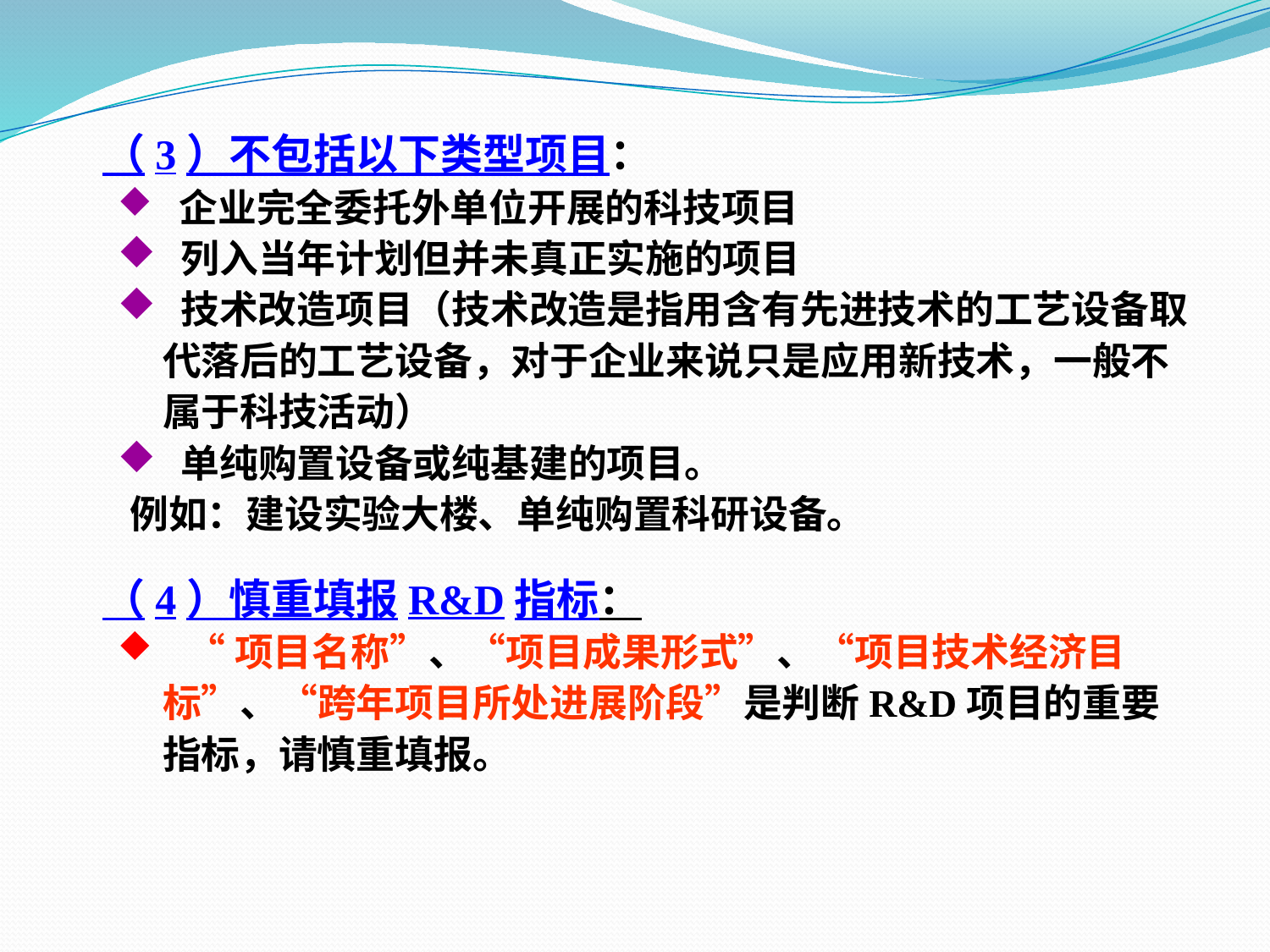

（3）不包括以下类型项目：
 企业完全委托外单位开展的科技项目
 列入当年计划但并未真正实施的项目
 技术改造项目（技术改造是指用含有先进技术的工艺设备取代落后的工艺设备，对于企业来说只是应用新技术，一般不属于科技活动）
 单纯购置设备或纯基建的项目。
  例如：建设实验大楼、单纯购置科研设备。
（4）慎重填报R&D指标：
   “项目名称”、“项目成果形式”、“项目技术经济目标”、“跨年项目所处进展阶段”是判断R&D项目的重要指标，请慎重填报。
38